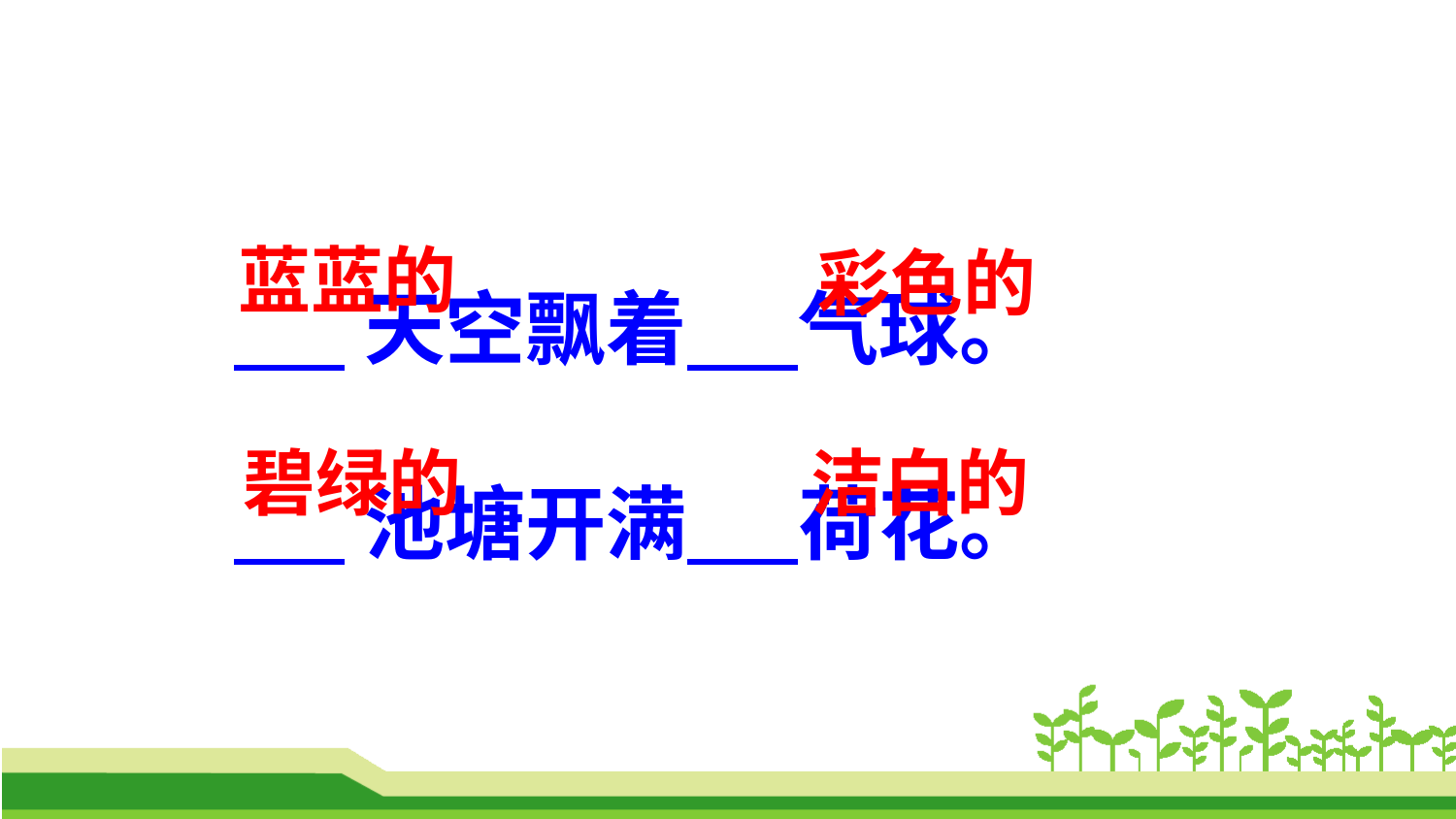

天空飘着      气球。
      池塘开满      荷花。
蓝蓝的
彩色的
碧绿的
洁白的